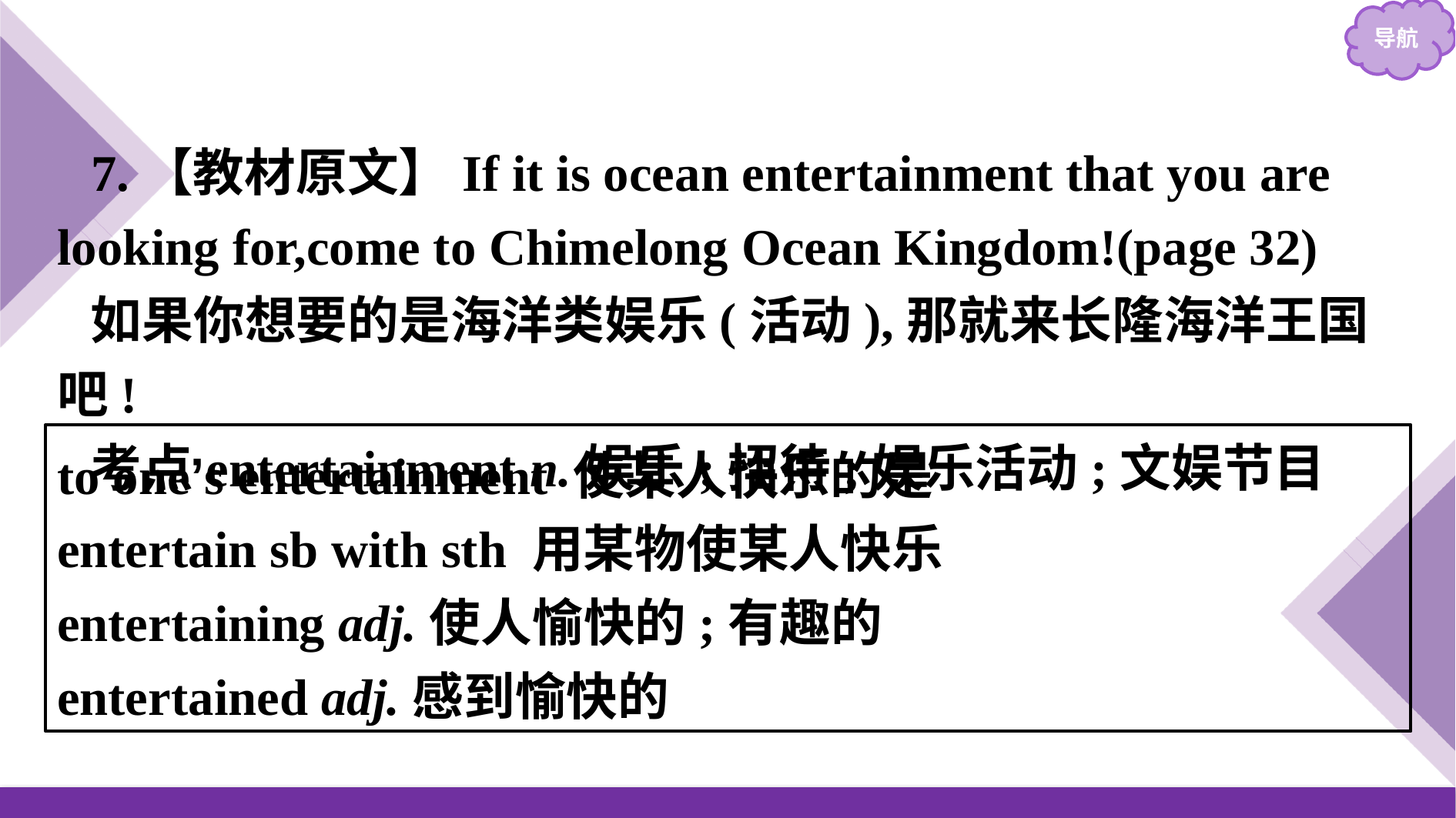

7.【教材原文】If it is ocean entertainment that you are looking for,come to Chimelong Ocean Kingdom!(page 32)
如果你想要的是海洋类娱乐(活动),那就来长隆海洋王国吧!
考点entertainment n.娱乐;招待;娱乐活动;文娱节目
to one’s entertainment 使某人快乐的是
entertain sb with sth 用某物使某人快乐
entertaining adj.使人愉快的;有趣的
entertained adj.感到愉快的